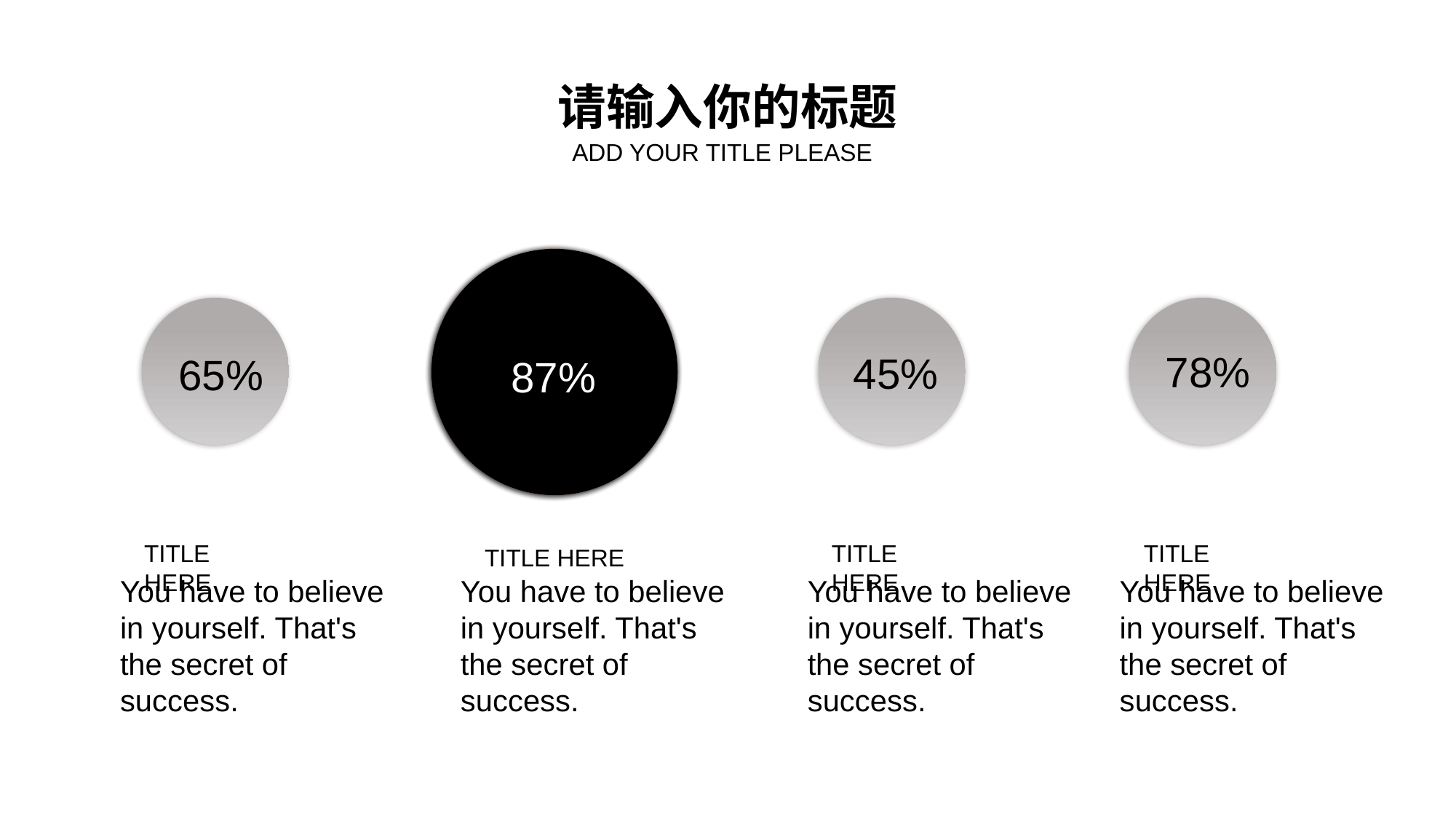

请输入你的标题
ADD YOUR TITLE PLEASE

78%
45%
65%
87%
TITLE HERE
TITLE HERE
TITLE HERE
TITLE HERE
You have to believe in yourself. That's the secret of success.
You have to believe in yourself. That's the secret of success.
You have to believe in yourself. That's the secret of success.
You have to believe in yourself. That's the secret of success.